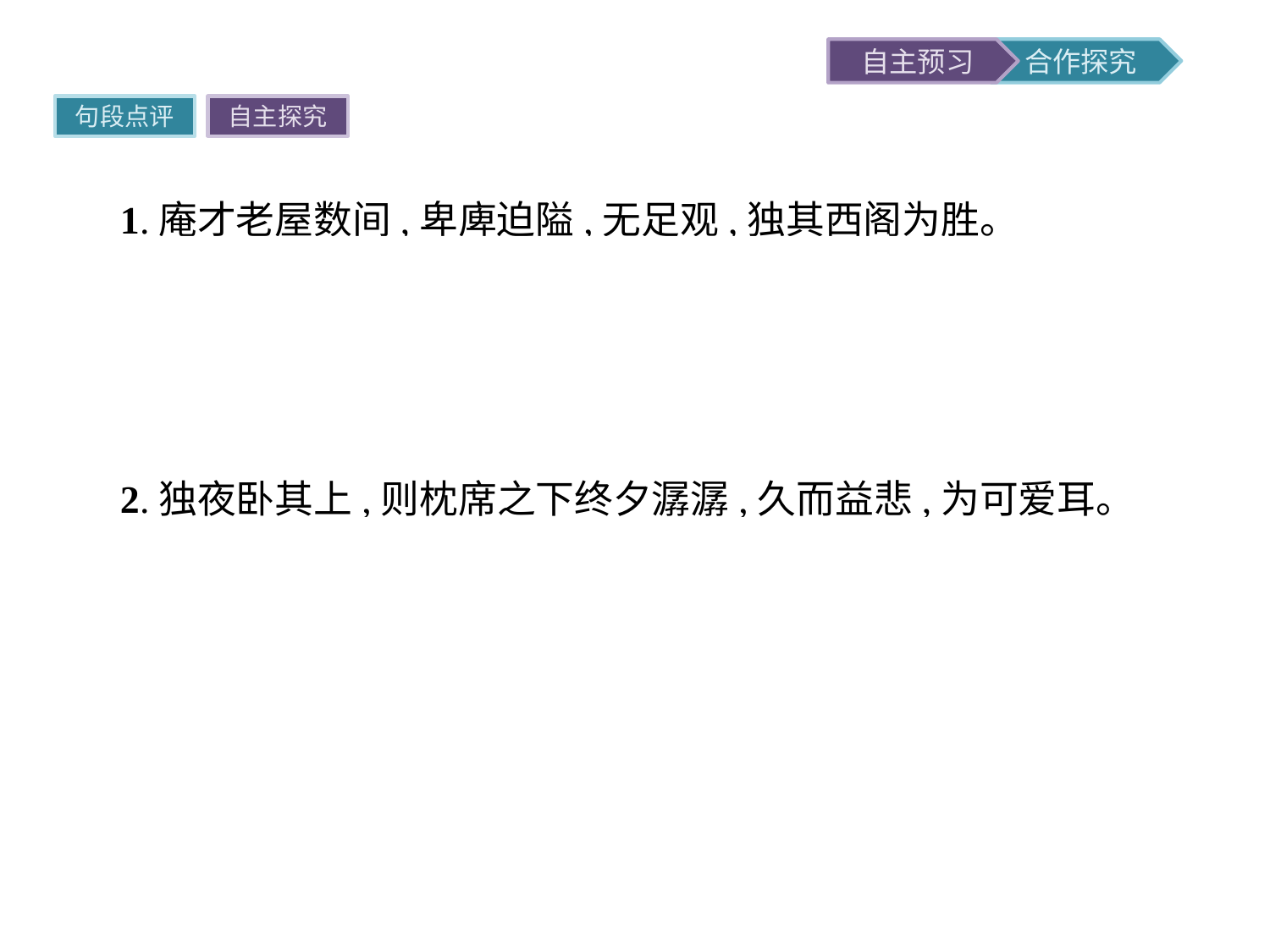

句段点评
自主探究
1.庵才老屋数间,卑庳迫隘,无足观,独其西阁为胜。
翻译庵里只有几间老屋,低矮局促,没有什么值得观赏的,只有庵中的西阁楼风景优美。
点评此句巧设悬念。几间老屋,低矮局促狭窄,不值得观赏,而西阁楼又美在何处呢?让读者急于阅读下文,寻找答案。
2.独夜卧其上,则枕席之下终夕潺潺,久而益悲,为可爱耳。
翻译唯独在夜里睡在西阁楼上,枕席下面就整夜都响着潺潺的流水声,听久了更感到悲凉,这种情境是令人喜爱的。
点评此句写出了作者自己夜宿听泉的感受。夜宿西阁,听着枕席下潺潺的流水声,久了也会让人感到悲凉。而作者笔锋一转,认为此情此景可爱之至,可见作者心胸之开阔,境界之高远。